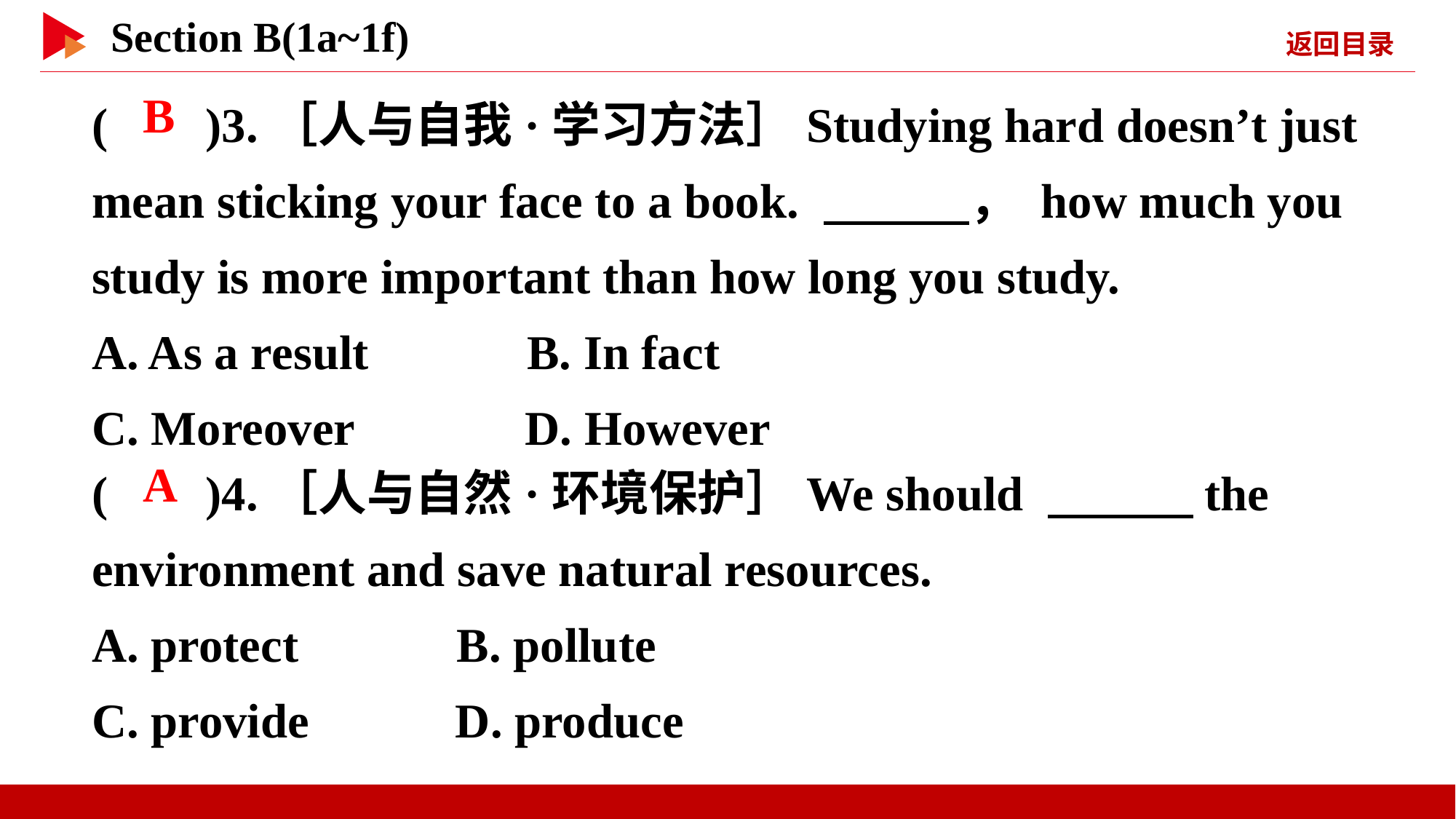

(        )3.［人与自我·学习方法］Studying hard doesn’t just mean sticking your face to a book. 　　　， how much you study is more important than how long you study.
A. As a result             B. In fact
C. Moreover              D. However
   B
(        )4.［人与自然·环境保护］We should 　　　the environment and save natural resources.
A. protect             B. pollute
C. provide            D. produce
   A